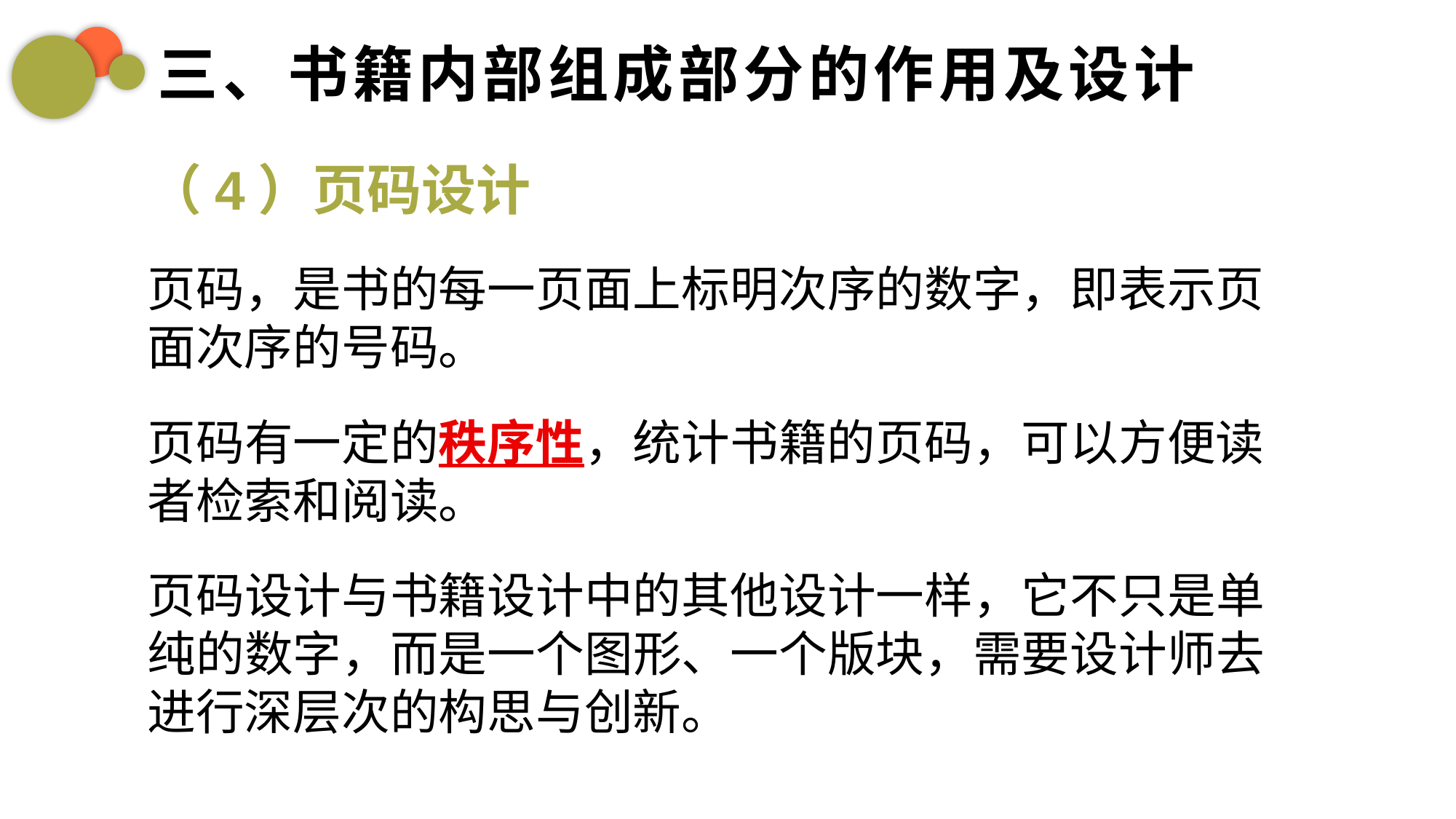

三、书籍内部组成部分的作用及设计
（4）页码设计
页码，是书的每一页面上标明次序的数字，即表示页面次序的号码。
页码有一定的秩序性，统计书籍的页码，可以方便读者检索和阅读。
页码设计与书籍设计中的其他设计一样，它不只是单纯的数字，而是一个图形、一个版块，需要设计师去进行深层次的构思与创新。